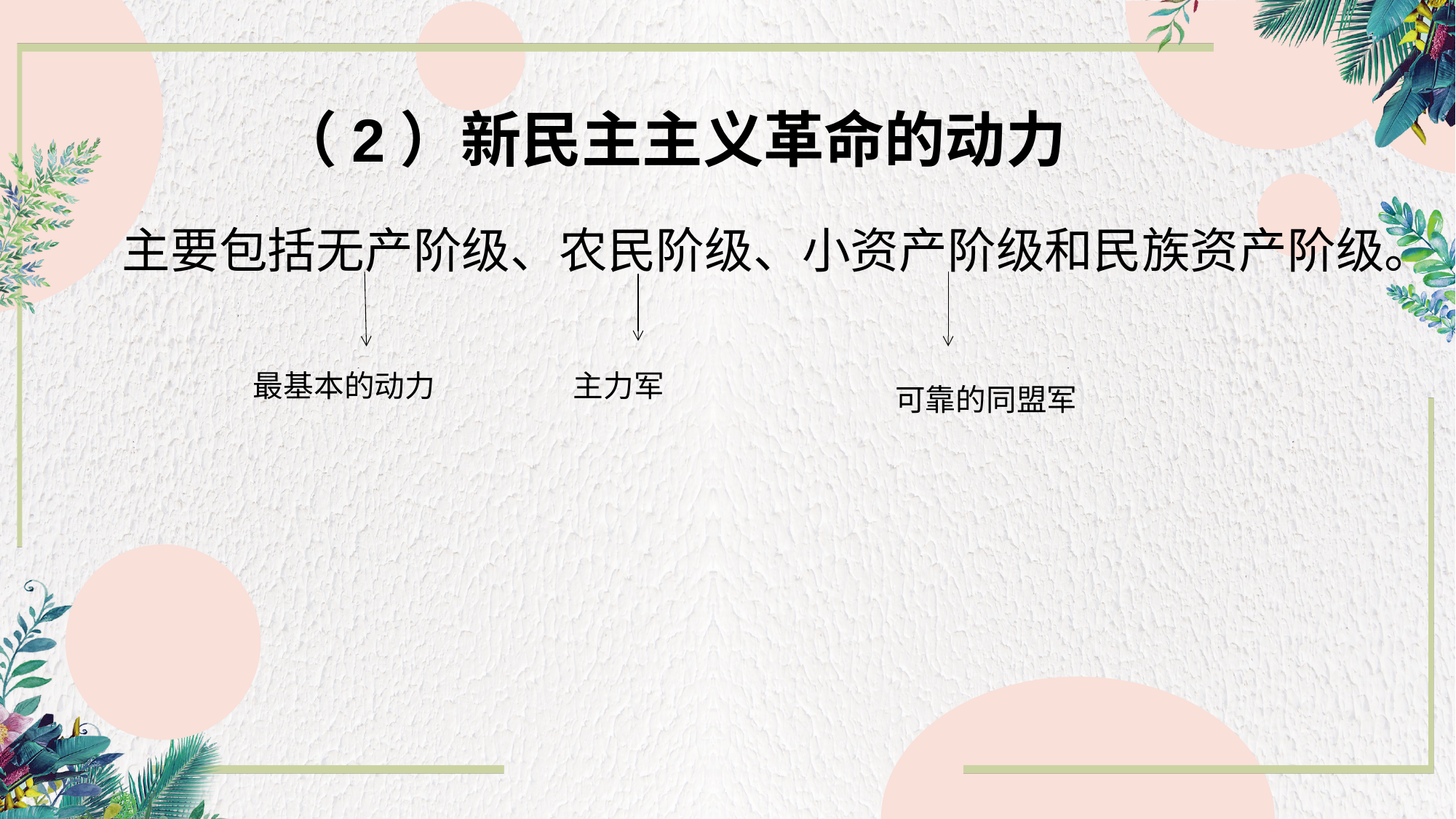

（2）新民主主义革命的动力
主要包括无产阶级、农民阶级、小资产阶级和民族资产阶级。
最基本的动力
主力军
可靠的同盟军